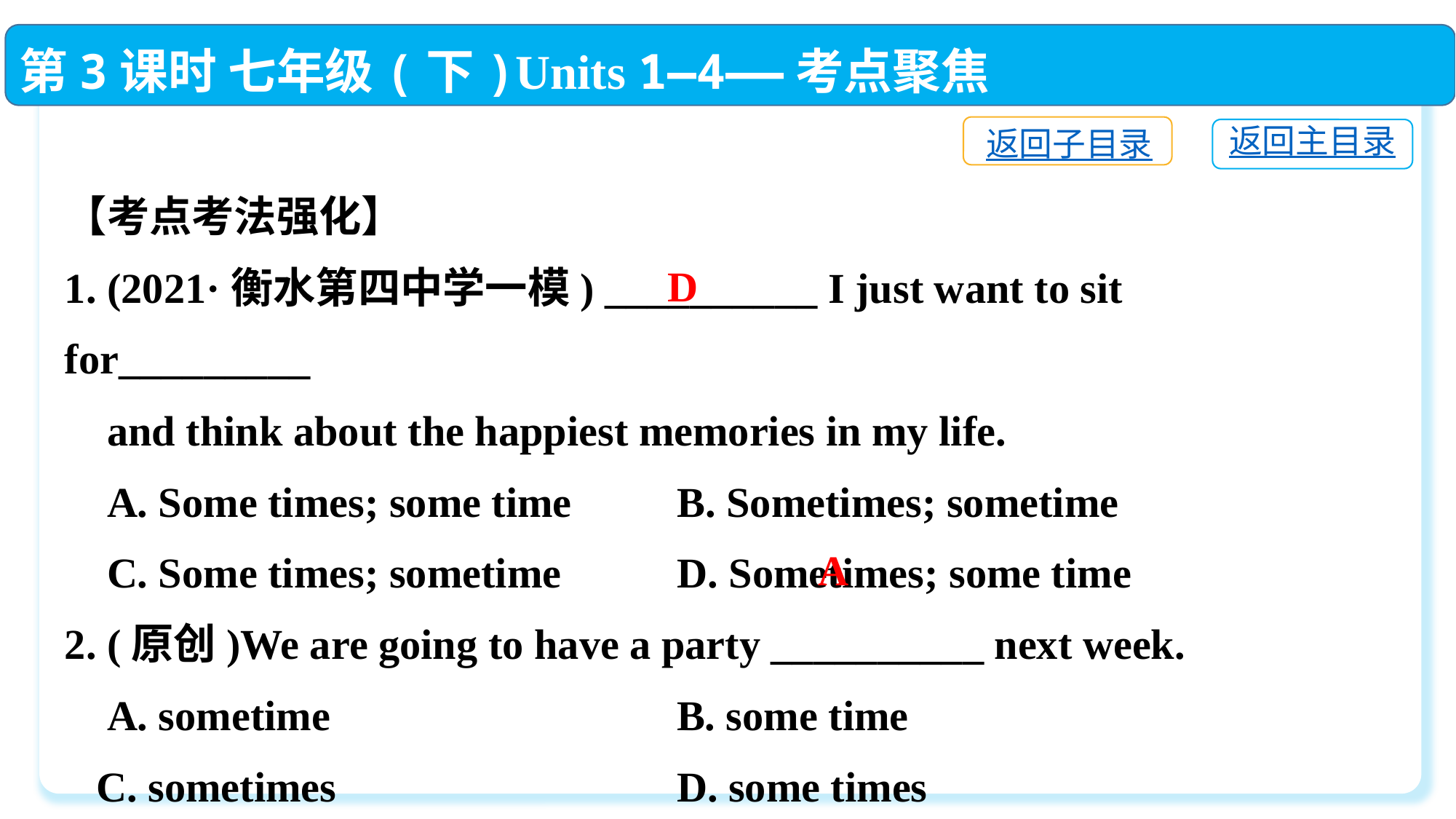

第3课时 七年级(下)Units 1—4——考点聚焦

返回子目录
返回主目录
【考点考法强化】
1. (2021·衡水第四中学一模) __________ I just want to sit for_________
    and think about the happiest memories in my life.
    A. Some times; some time          B. Sometimes; sometime
    C. Some times; sometime           D. Sometimes; some time
2. (原创)We are going to have a party __________ next week.
    A. sometime	                           B. some time
   C. sometimes	                           D. some times

D
A